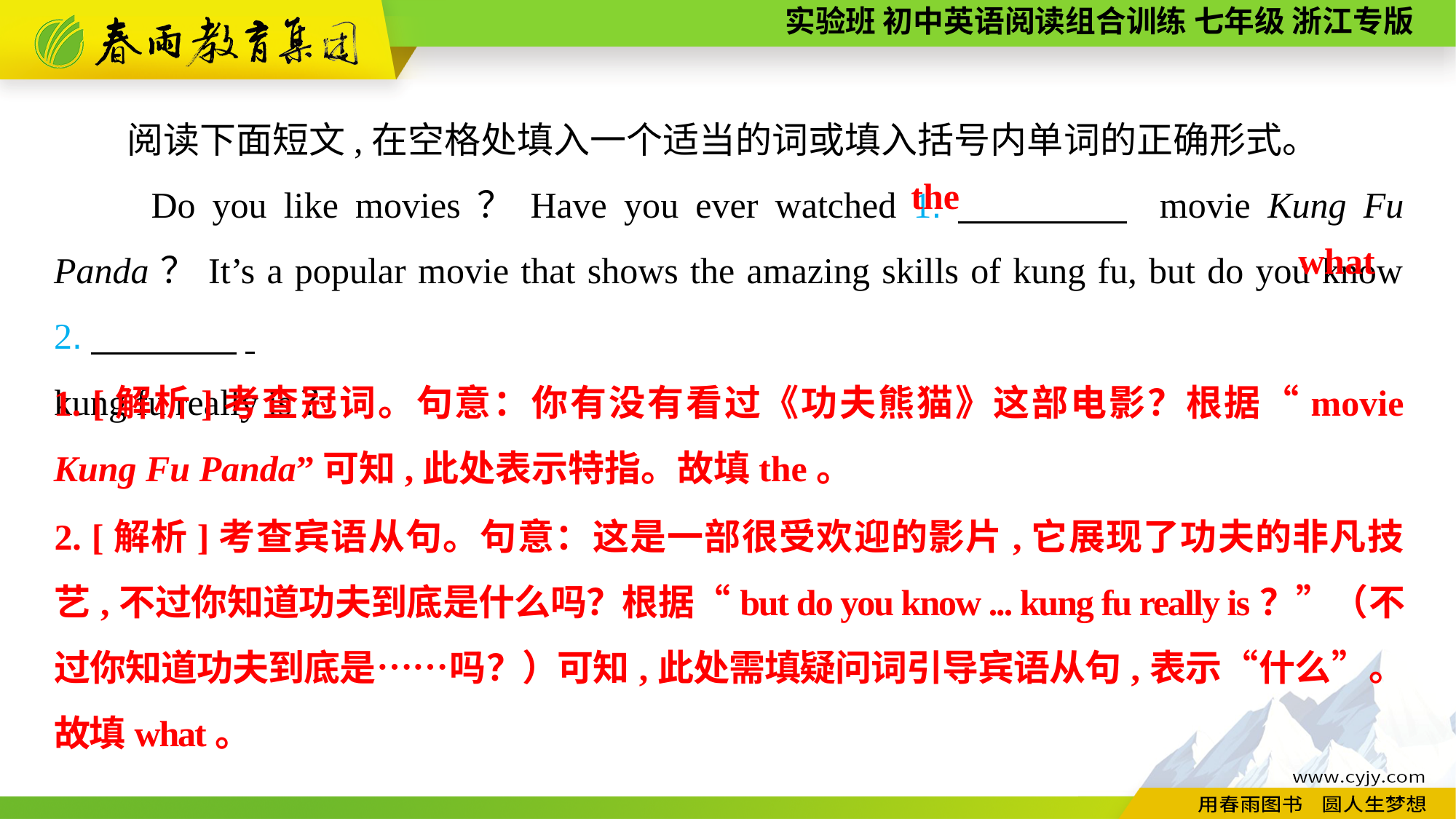

阅读下面短文,在空格处填入一个适当的词或填入括号内单词的正确形式。
　　Do you like movies？Have you ever watched 1.　　　　 movie Kung Fu Panda？It’s a popular movie that shows the amazing skills of kung fu, but do you know 2.　　　　.
kung fu really is？
the
what
1. [解析]考查冠词。句意：你有没有看过《功夫熊猫》这部电影？根据“movie Kung Fu Panda”可知,此处表示特指。故填the。
2. [解析]考查宾语从句。句意：这是一部很受欢迎的影片,它展现了功夫的非凡技艺,不过你知道功夫到底是什么吗？根据“but do you know ... kung fu really is？”（不过你知道功夫到底是……吗？）可知,此处需填疑问词引导宾语从句,表示“什么”。故填what。